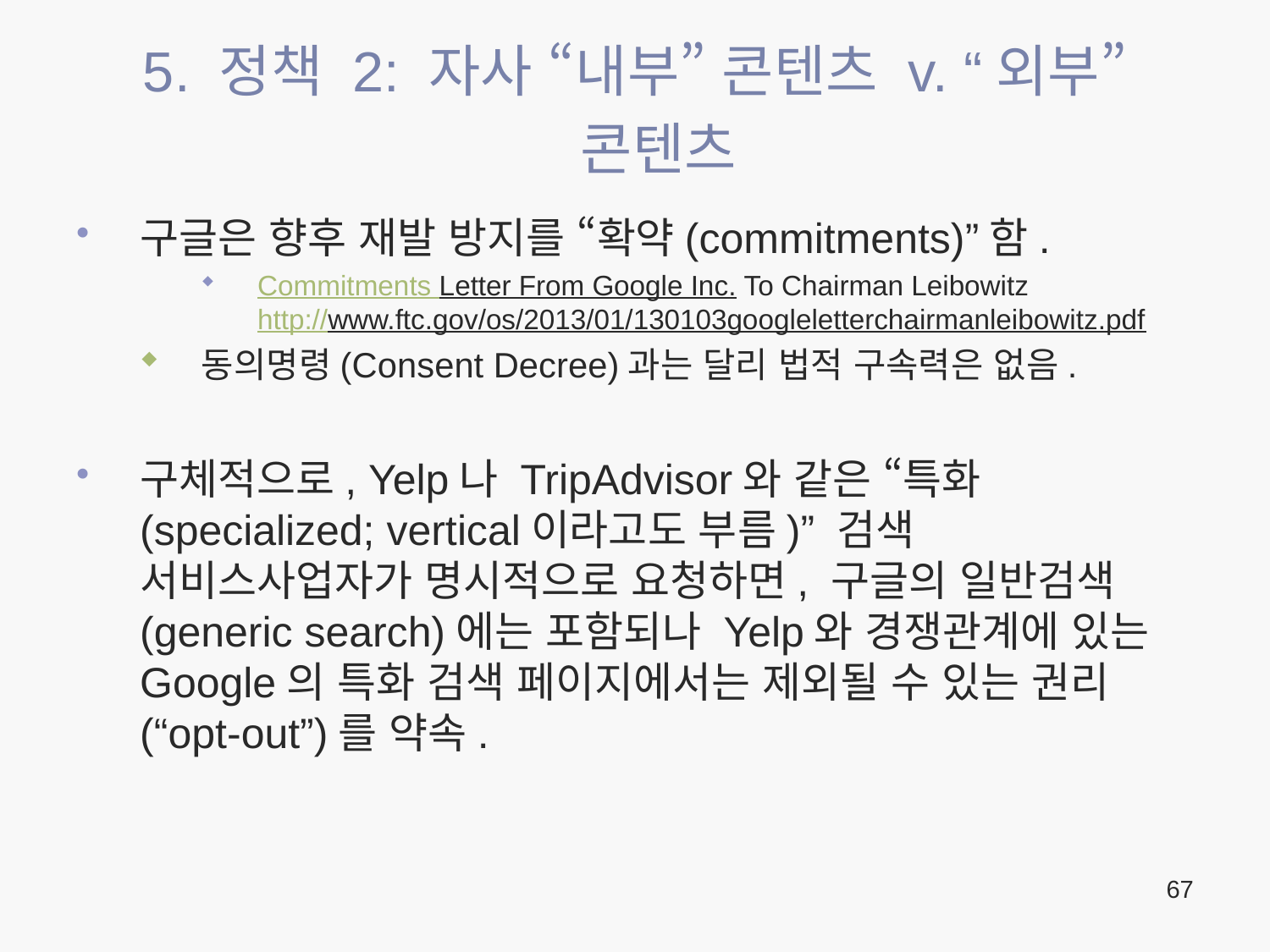

# 5. 정책 2: 자사 “내부” 콘텐츠 v. “외부” 콘텐츠
구글은 향후 재발 방지를 “확약(commitments)”함.
Commitments Letter From Google Inc. To Chairman Leibowitz
http://www.ftc.gov/os/2013/01/130103googleletterchairmanleibowitz.pdf
동의명령(Consent Decree)과는 달리 법적 구속력은 없음.

구체적으로, Yelp나 TripAdvisor와 같은 “특화(specialized; vertical이라고도 부름)” 검색 서비스사업자가 명시적으로 요청하면, 구글의 일반검색(generic search)에는 포함되나 Yelp와 경쟁관계에 있는 Google의 특화 검색 페이지에서는 제외될 수 있는 권리(“opt-out”)를 약속.
67